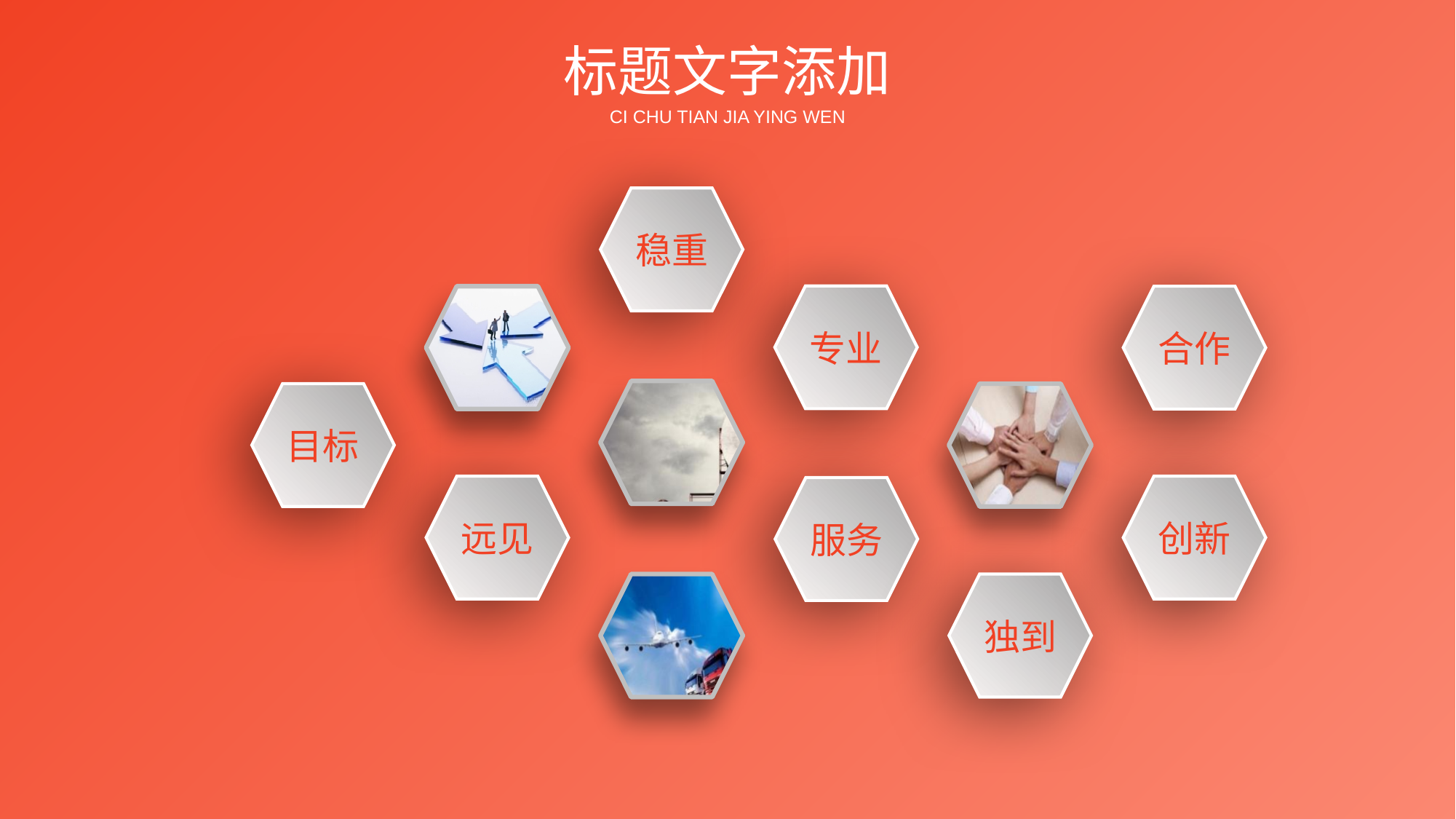

标题文字添加
CI CHU TIAN JIA YING WEN
稳重
专业

合作

目标

远见
创新
服务

独到